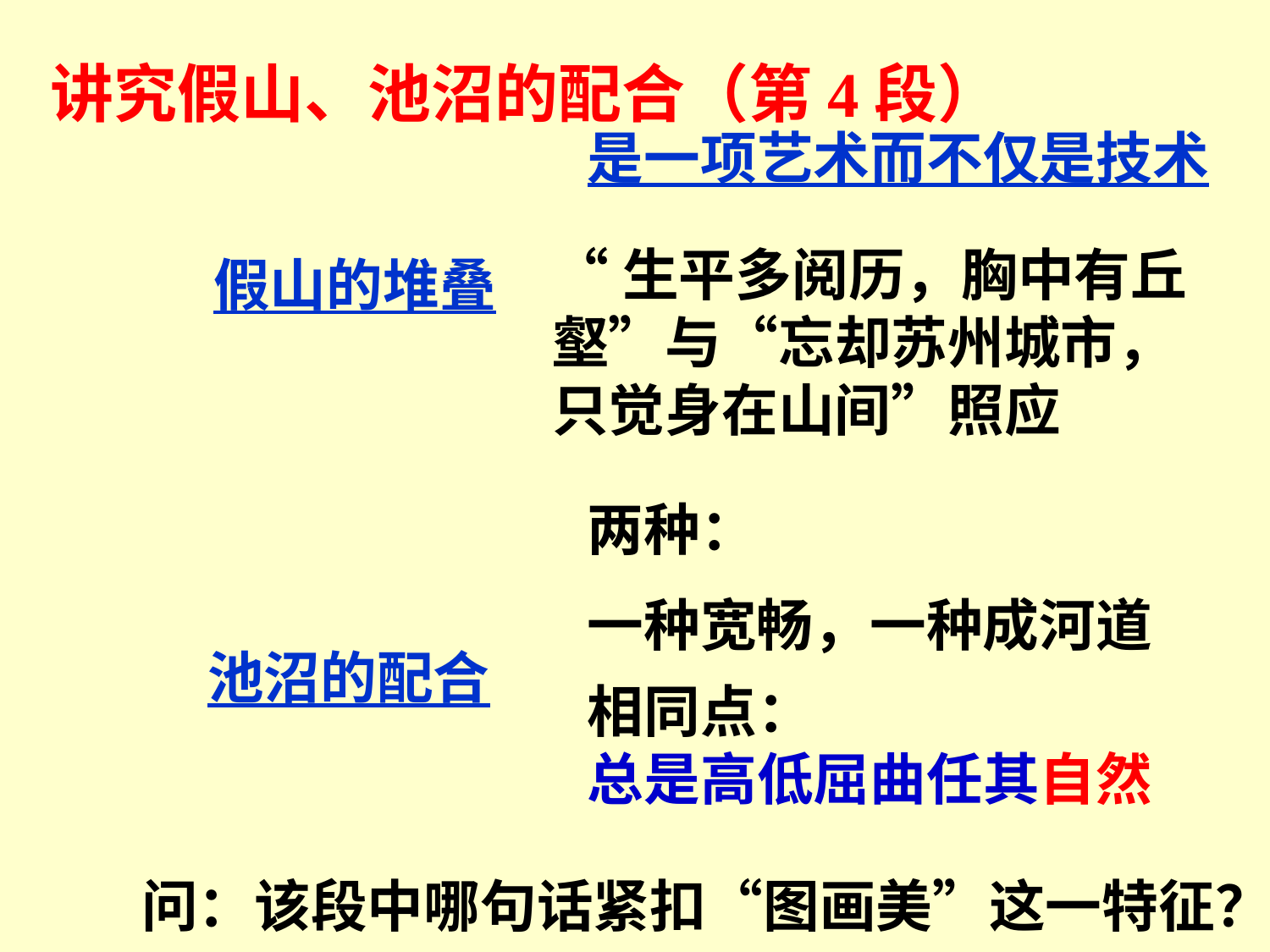

讲究假山、池沼的配合（第4段）

是一项艺术而不仅是技术

“生平多阅历，胸中有丘
壑”与“忘却苏州城市，只觉身在山间”照应
假山的堆叠

两种：
一种宽畅，一种成河道

池沼的配合

相同点：
总是高低屈曲任其自然
问：该段中哪句话紧扣“图画美”这一特征？